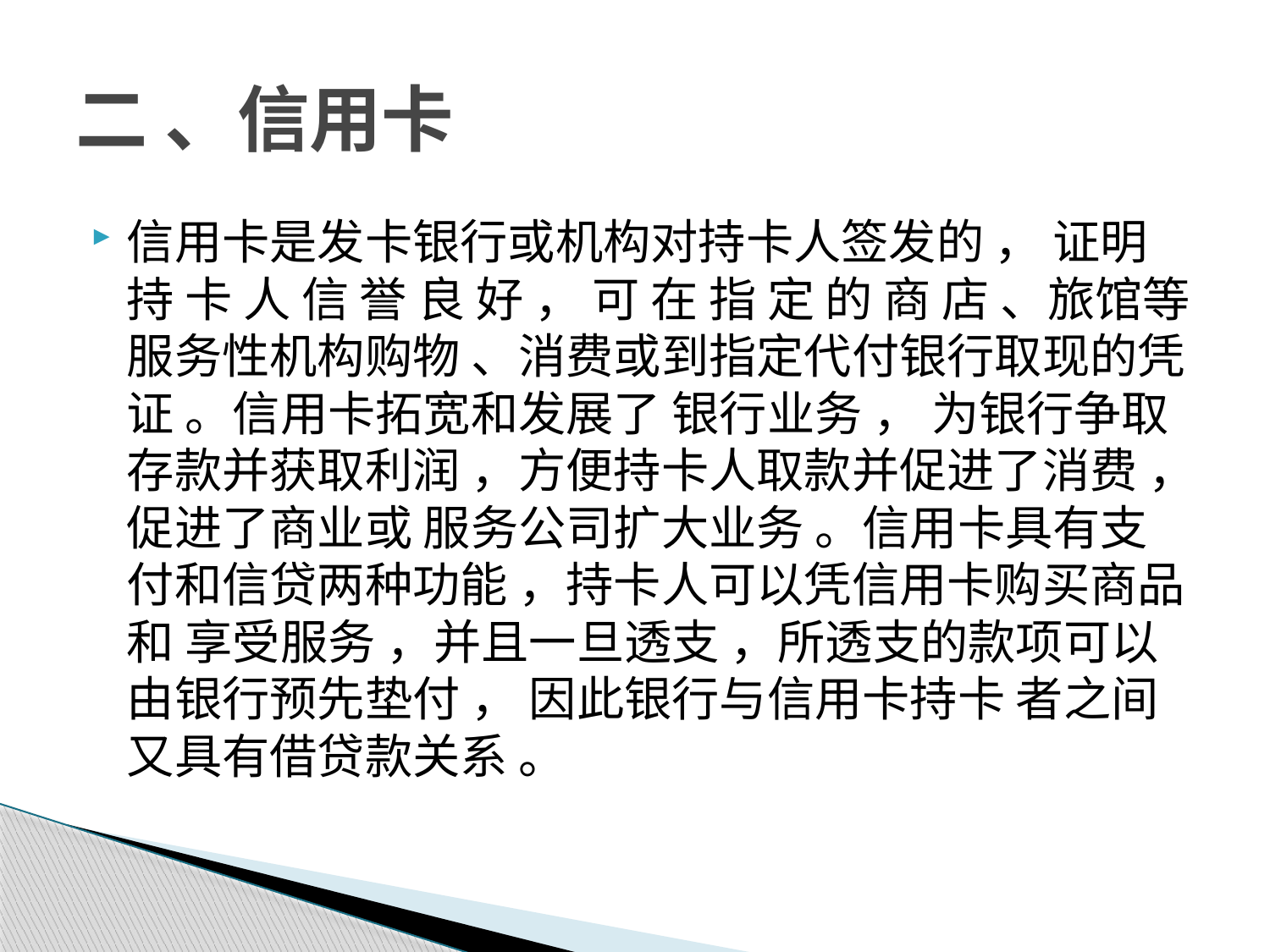

# 二 、信用卡
信用卡是发卡银行或机构对持卡人签发的 ， 证明持 卡 人 信 誉 良 好 ， 可 在 指 定 的 商 店 、旅馆等服务性机构购物 、消费或到指定代付银行取现的凭证 。信用卡拓宽和发展了 银行业务 ， 为银行争取存款并获取利润 ，方便持卡人取款并促进了消费 ，促进了商业或 服务公司扩大业务 。信用卡具有支付和信贷两种功能 ，持卡人可以凭信用卡购买商品和 享受服务 ，并且一旦透支 ，所透支的款项可以由银行预先垫付 ， 因此银行与信用卡持卡 者之间又具有借贷款关系 。